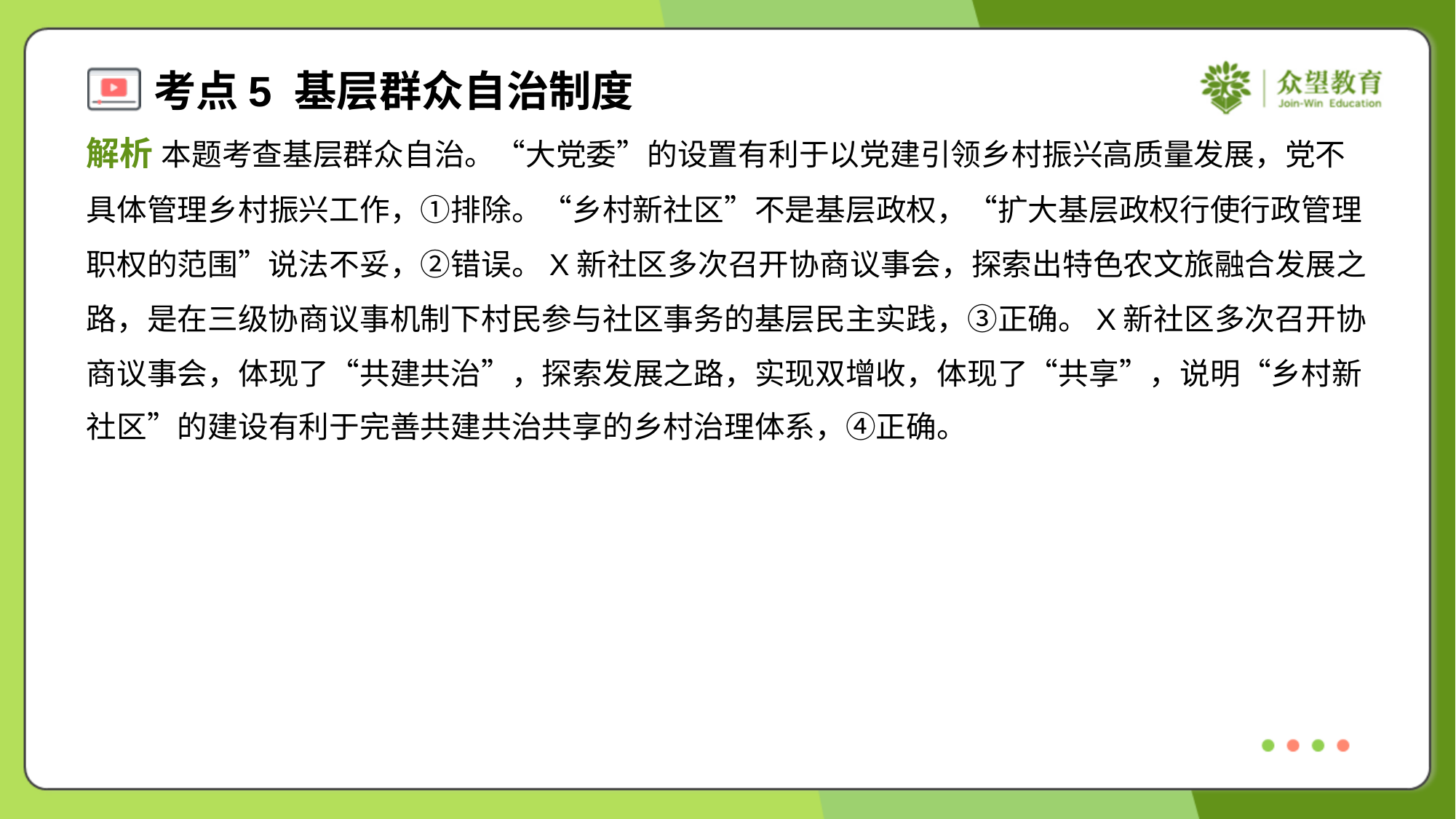

解析 本题考查基层群众自治。“大党委”的设置有利于以党建引领乡村振兴高质量发展，党不
具体管理乡村振兴工作，①排除。“乡村新社区”不是基层政权，“扩大基层政权行使行政管理
职权的范围”说法不妥，②错误。X新社区多次召开协商议事会，探索出特色农文旅融合发展之
路，是在三级协商议事机制下村民参与社区事务的基层民主实践，③正确。X新社区多次召开协
商议事会，体现了“共建共治”，探索发展之路，实现双增收，体现了“共享”，说明“乡村新
社区”的建设有利于完善共建共治共享的乡村治理体系，④正确。